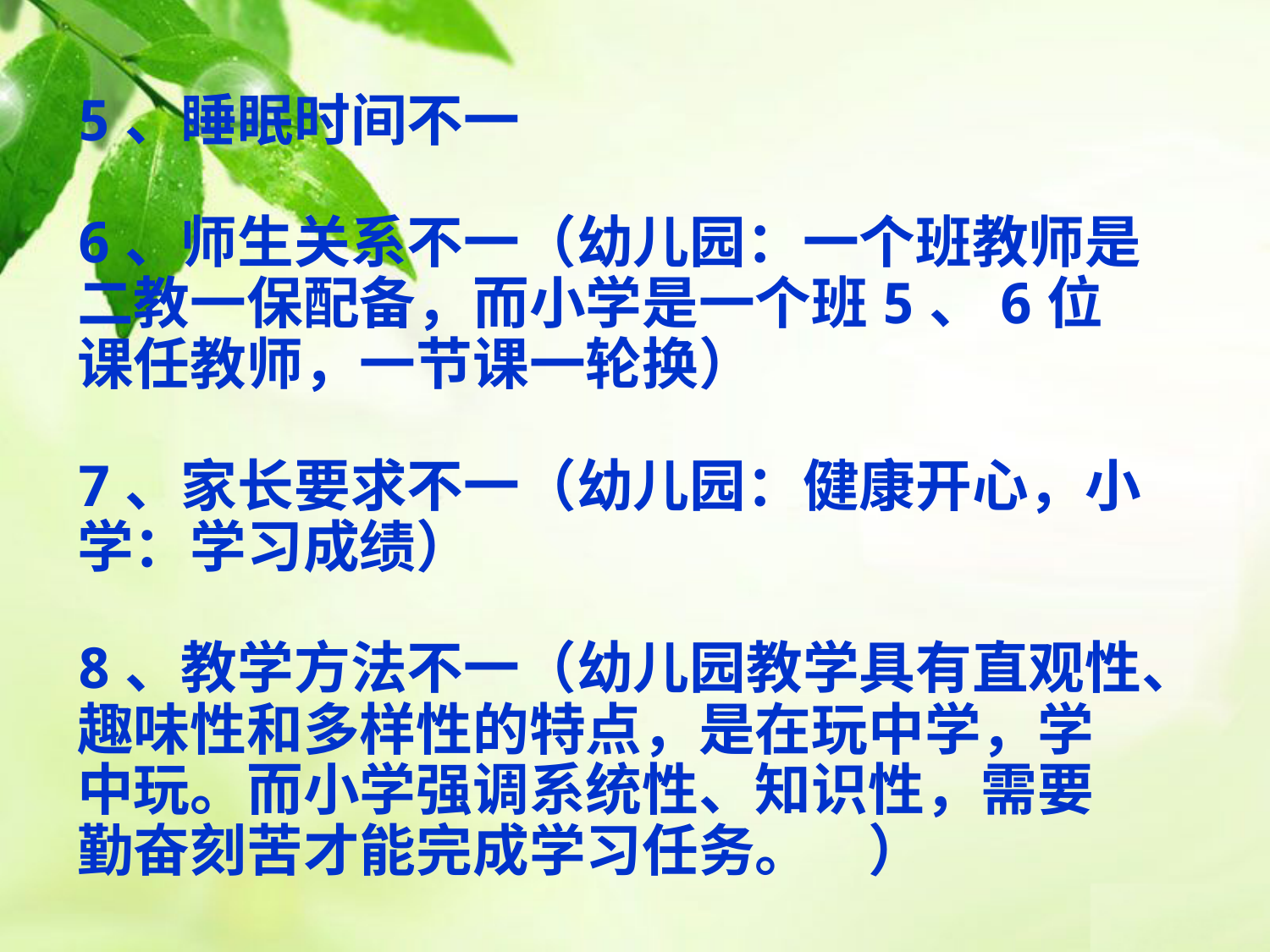

5、睡眠时间不一

6、师生关系不一（幼儿园：一个班教师是二教一保配备，而小学是一个班5、6位课任教师，一节课一轮换）

7、家长要求不一（幼儿园：健康开心，小学：学习成绩）

8、教学方法不一（幼儿园教学具有直观性、趣味性和多样性的特点，是在玩中学，学中玩。而小学强调系统性、知识性，需要勤奋刻苦才能完成学习任务。　）